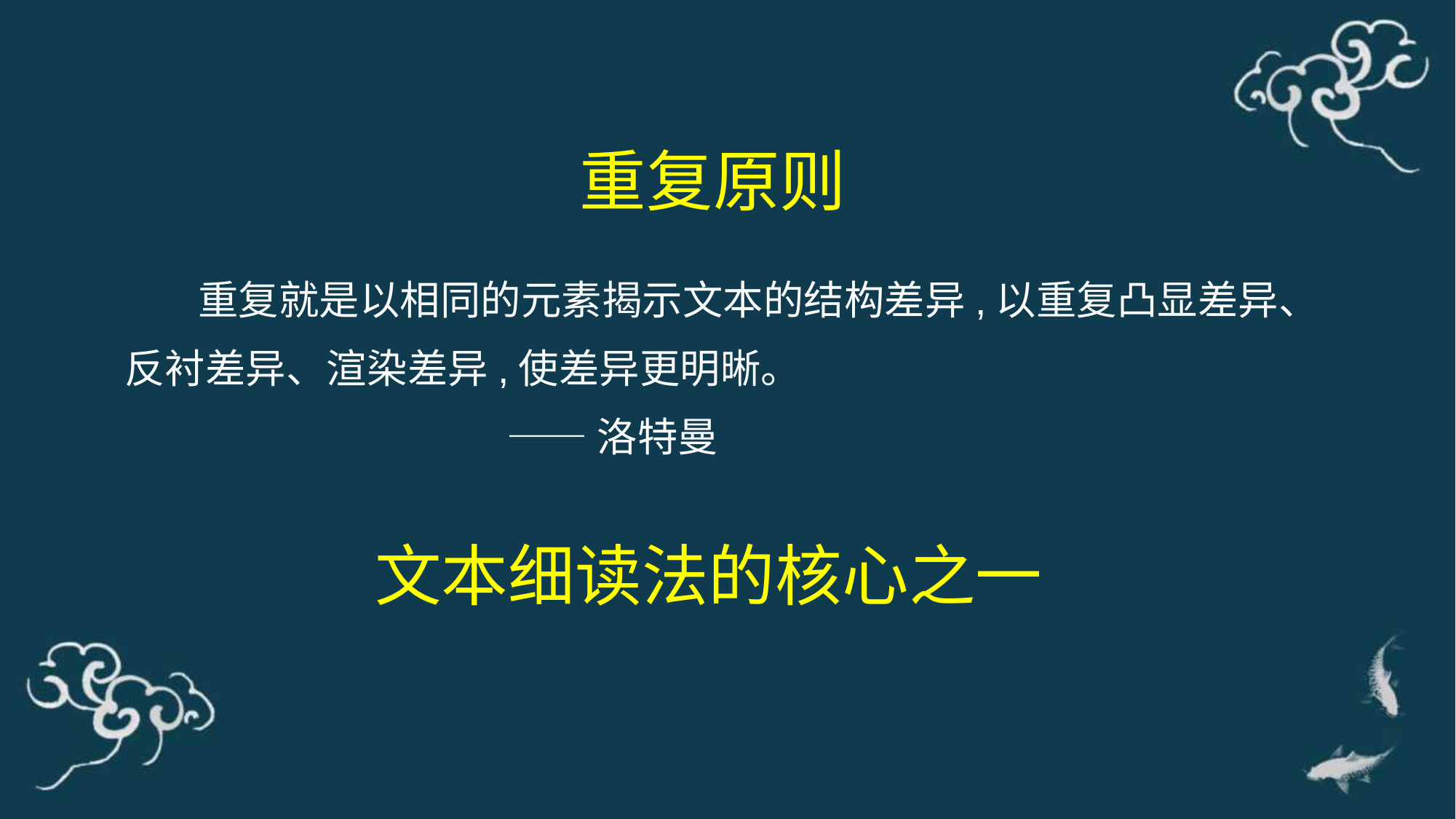

重复原则
       重复就是以相同的元素揭示文本的结构差异,以重复凸显差异、反衬差异、渲染差异,使差异更明晰。
                                          ——洛特曼

       文本细读法的核心之一